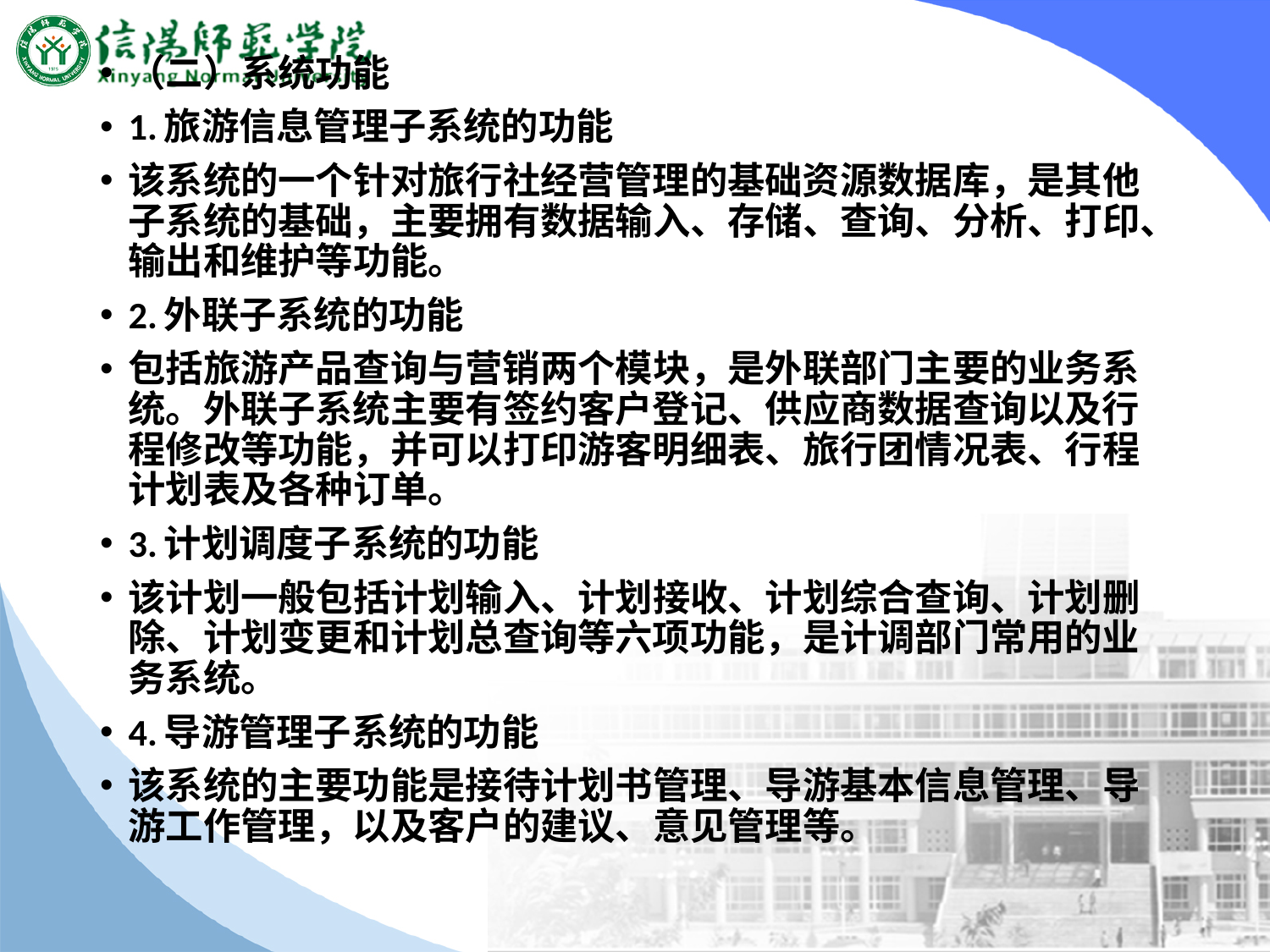

（二）系统功能
1.旅游信息管理子系统的功能
该系统的一个针对旅行社经营管理的基础资源数据库，是其他子系统的基础，主要拥有数据输入、存储、查询、分析、打印、输出和维护等功能。
2.外联子系统的功能
包括旅游产品查询与营销两个模块，是外联部门主要的业务系统。外联子系统主要有签约客户登记、供应商数据查询以及行程修改等功能，并可以打印游客明细表、旅行团情况表、行程计划表及各种订单。
3.计划调度子系统的功能
该计划一般包括计划输入、计划接收、计划综合查询、计划删除、计划变更和计划总查询等六项功能，是计调部门常用的业务系统。
4.导游管理子系统的功能
该系统的主要功能是接待计划书管理、导游基本信息管理、导游工作管理，以及客户的建议、意见管理等。
#